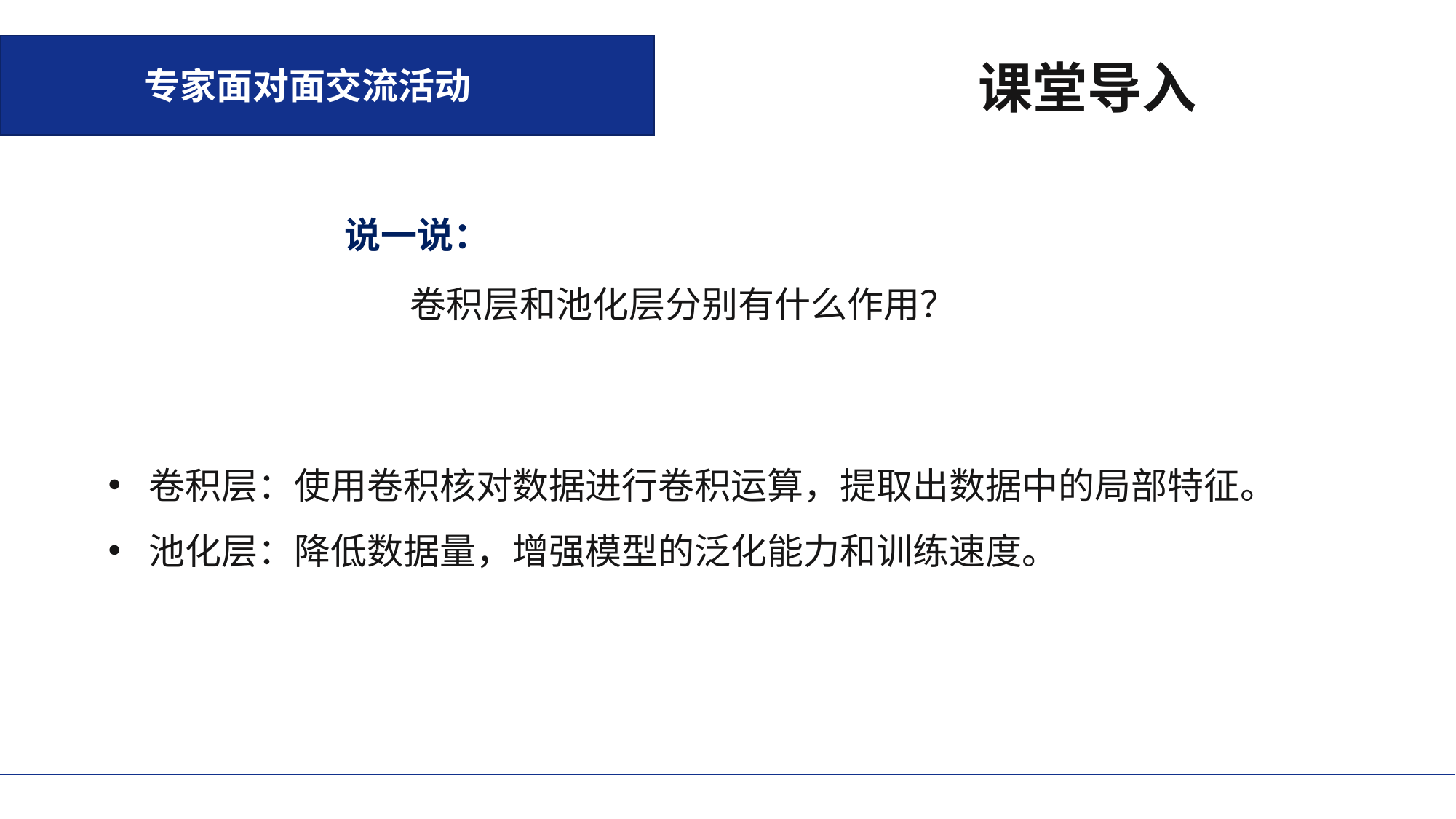

专家面对面交流活动
课堂导入

说一说：

       卷积层和池化层分别有什么作用？
卷积层：使用卷积核对数据进行卷积运算，提取出数据中的局部特征。
池化层：降低数据量，增强模型的泛化能力和训练速度。